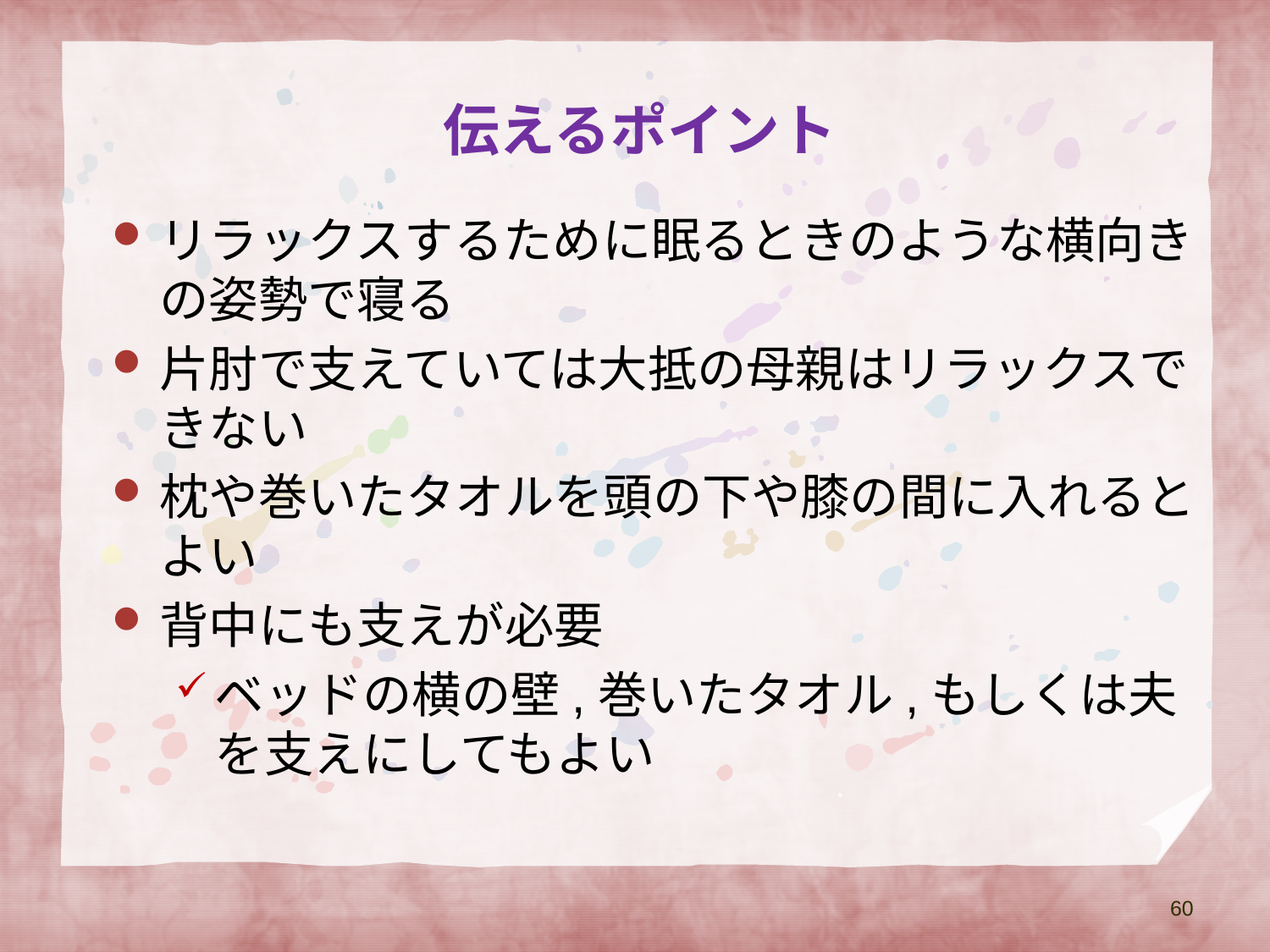

# 伝えるポイント
リラックスするために眠るときのような横向きの姿勢で寝る
片肘で支えていては大抵の母親はリラックスできない
枕や巻いたタオルを頭の下や膝の間に入れるとよい
背中にも支えが必要
ベッドの横の壁,巻いたタオル,もしくは夫を支えにしてもよい
60